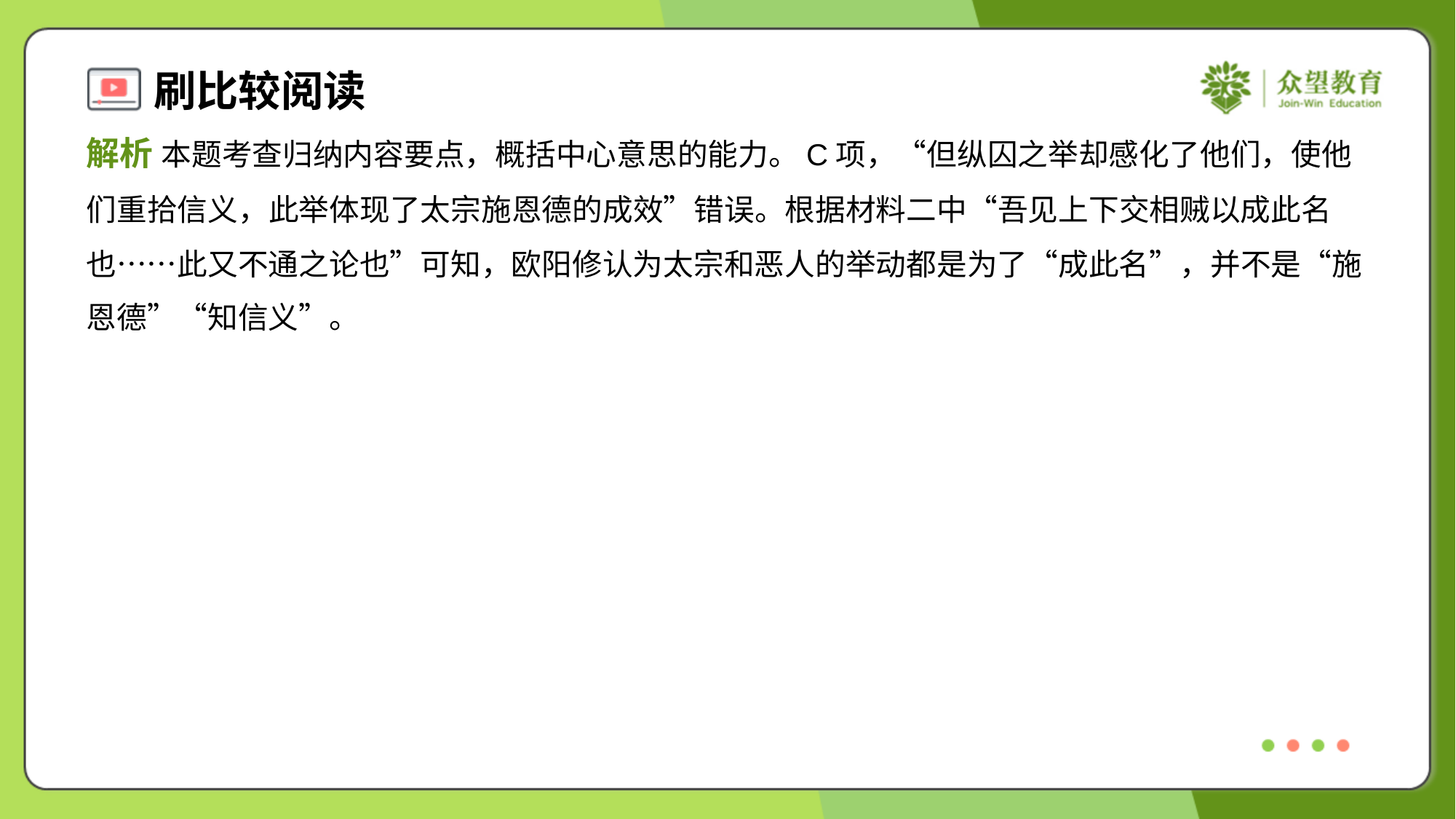

解析 本题考查归纳内容要点，概括中心意思的能力。C项，“但纵囚之举却感化了他们，使他
们重拾信义，此举体现了太宗施恩德的成效”错误。根据材料二中“吾见上下交相贼以成此名
也……此又不通之论也”可知，欧阳修认为太宗和恶人的举动都是为了“成此名”，并不是“施
恩德”“知信义”。